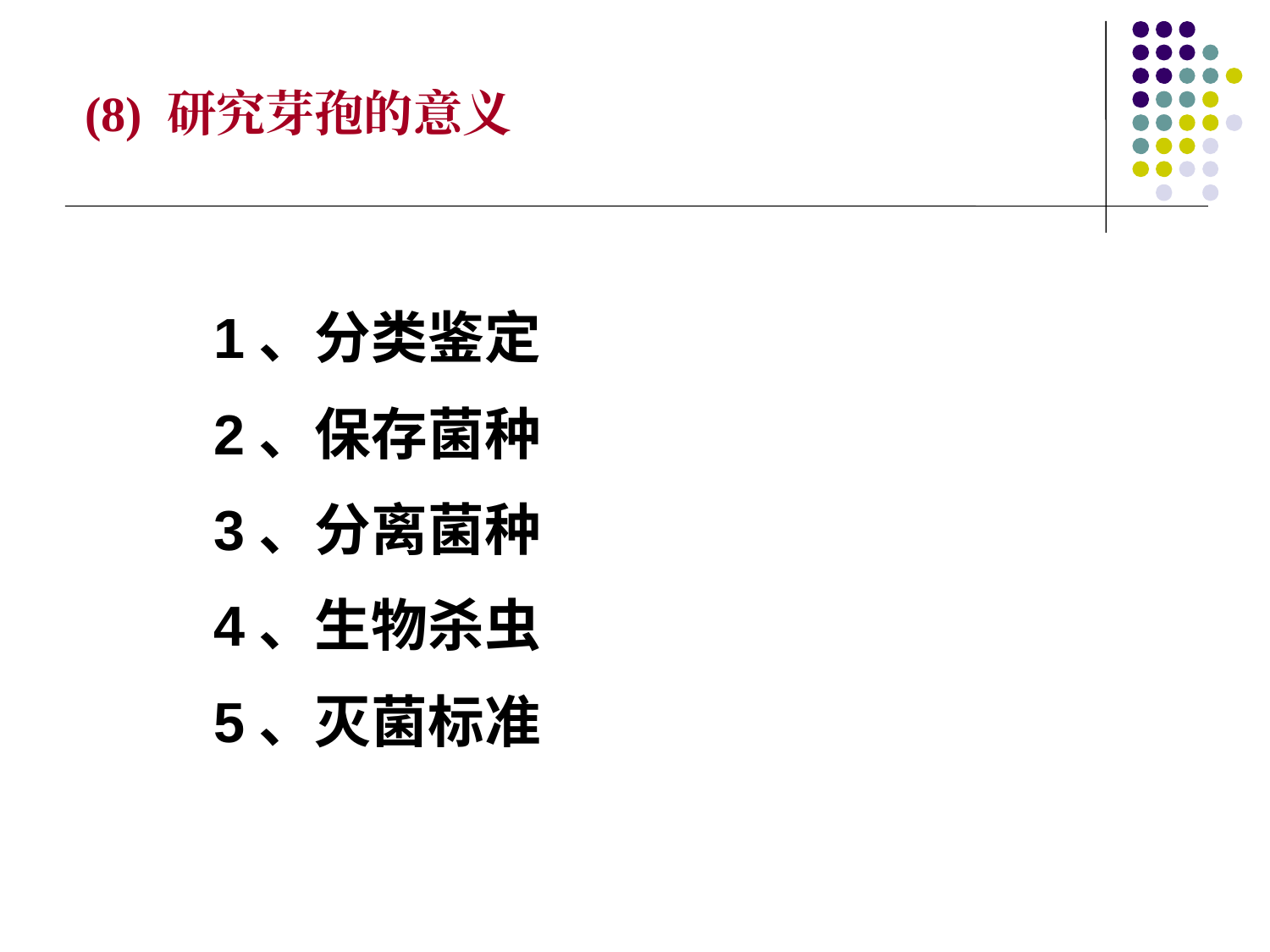

(8) 研究芽孢的意义
1、分类鉴定
2、保存菌种
3、分离菌种
4、生物杀虫
5、灭菌标准